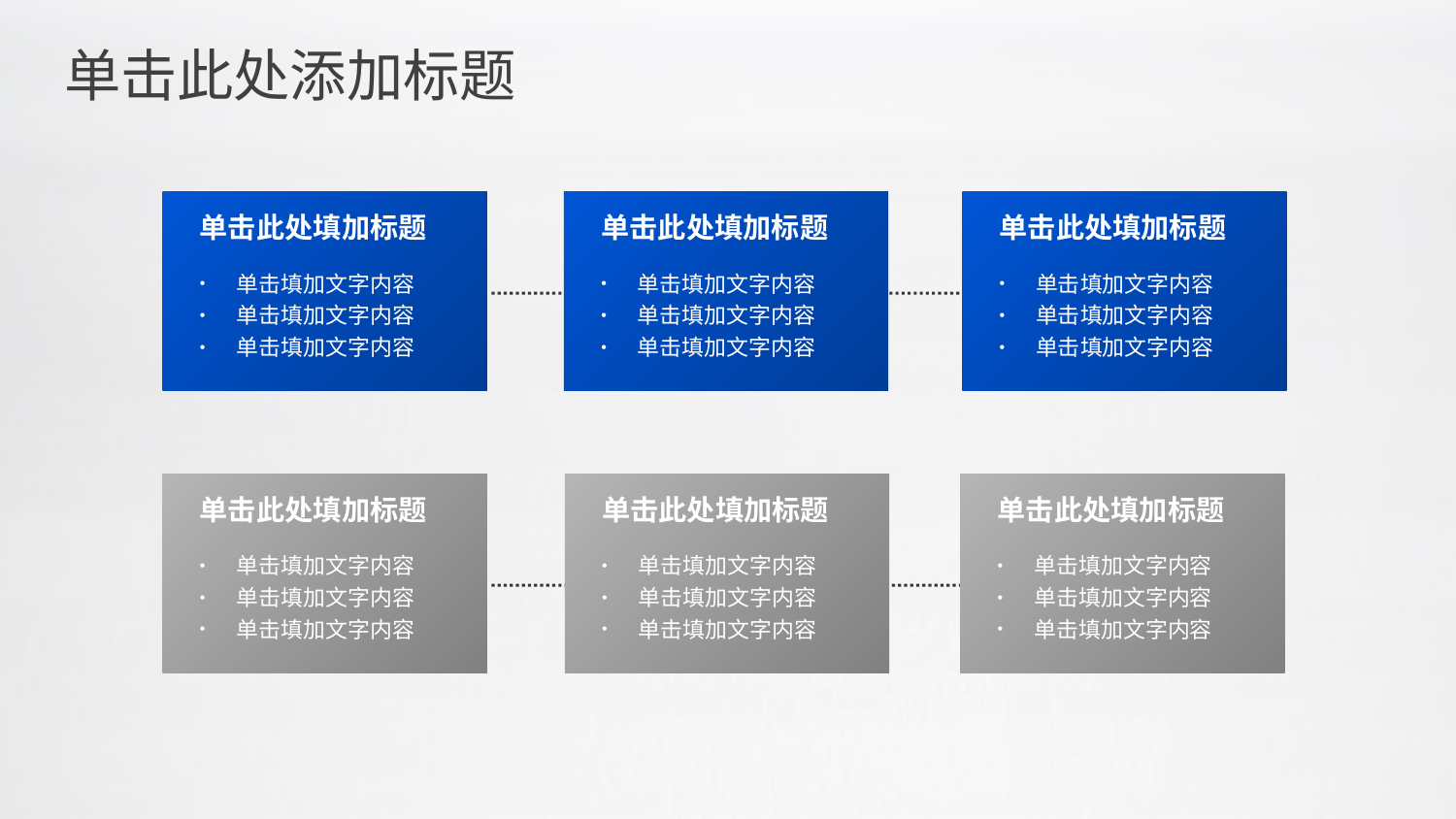

单击此处添加标题

单击此处填加标题

单击填加文字内容
单击填加文字内容
单击填加文字内容

单击此处填加标题

单击填加文字内容
单击填加文字内容
单击填加文字内容

单击此处填加标题

单击填加文字内容
单击填加文字内容
单击填加文字内容

单击此处填加标题

单击填加文字内容
单击填加文字内容
单击填加文字内容

单击此处填加标题

单击填加文字内容
单击填加文字内容
单击填加文字内容

单击此处填加标题

单击填加文字内容
单击填加文字内容
单击填加文字内容